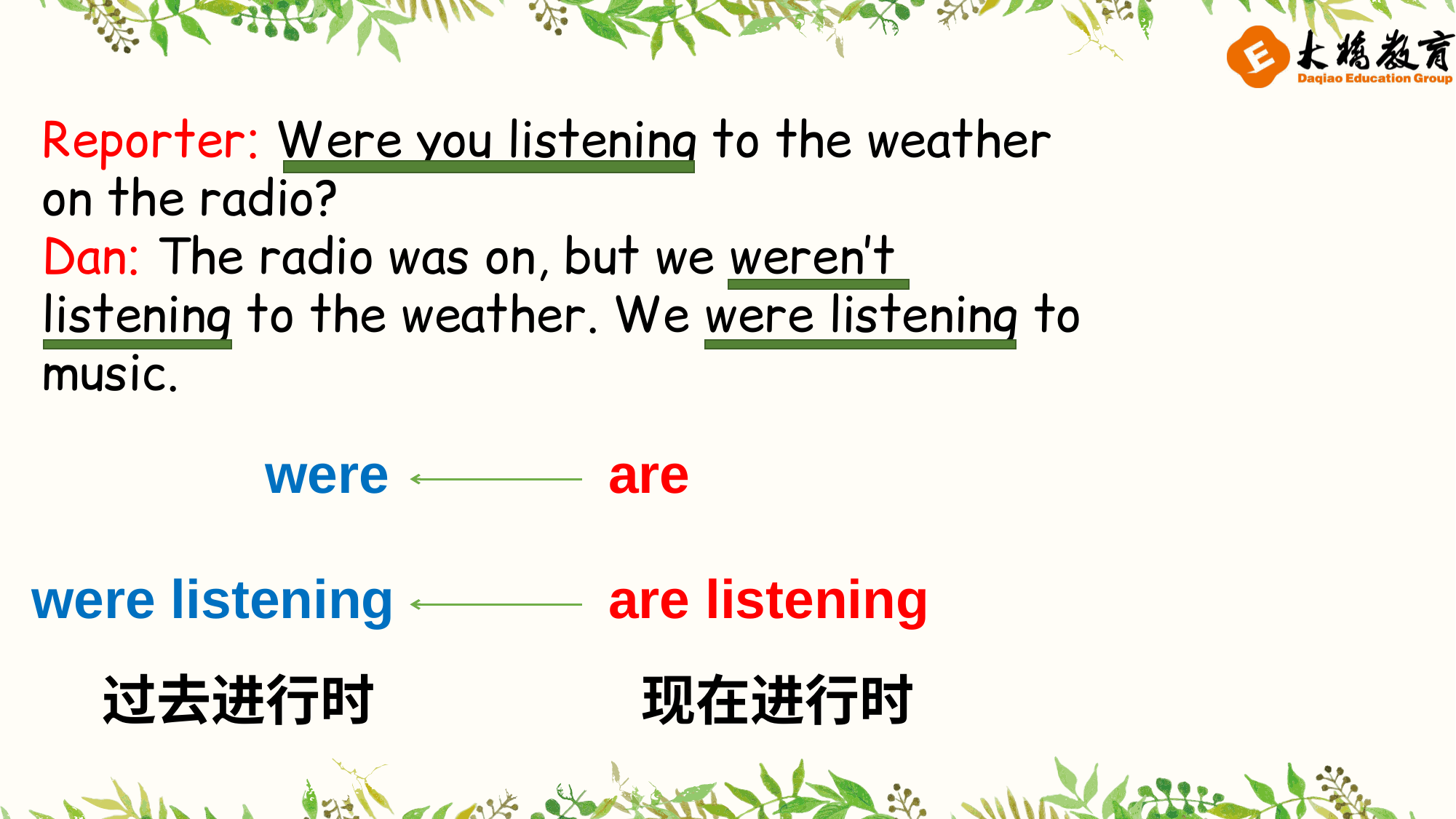

Reporter: Were you listening to the weather on the radio?
Dan: The radio was on, but we weren’t listening to the weather. We were listening to music.

were
are
were listening
are listening
现在进行时
过去进行时